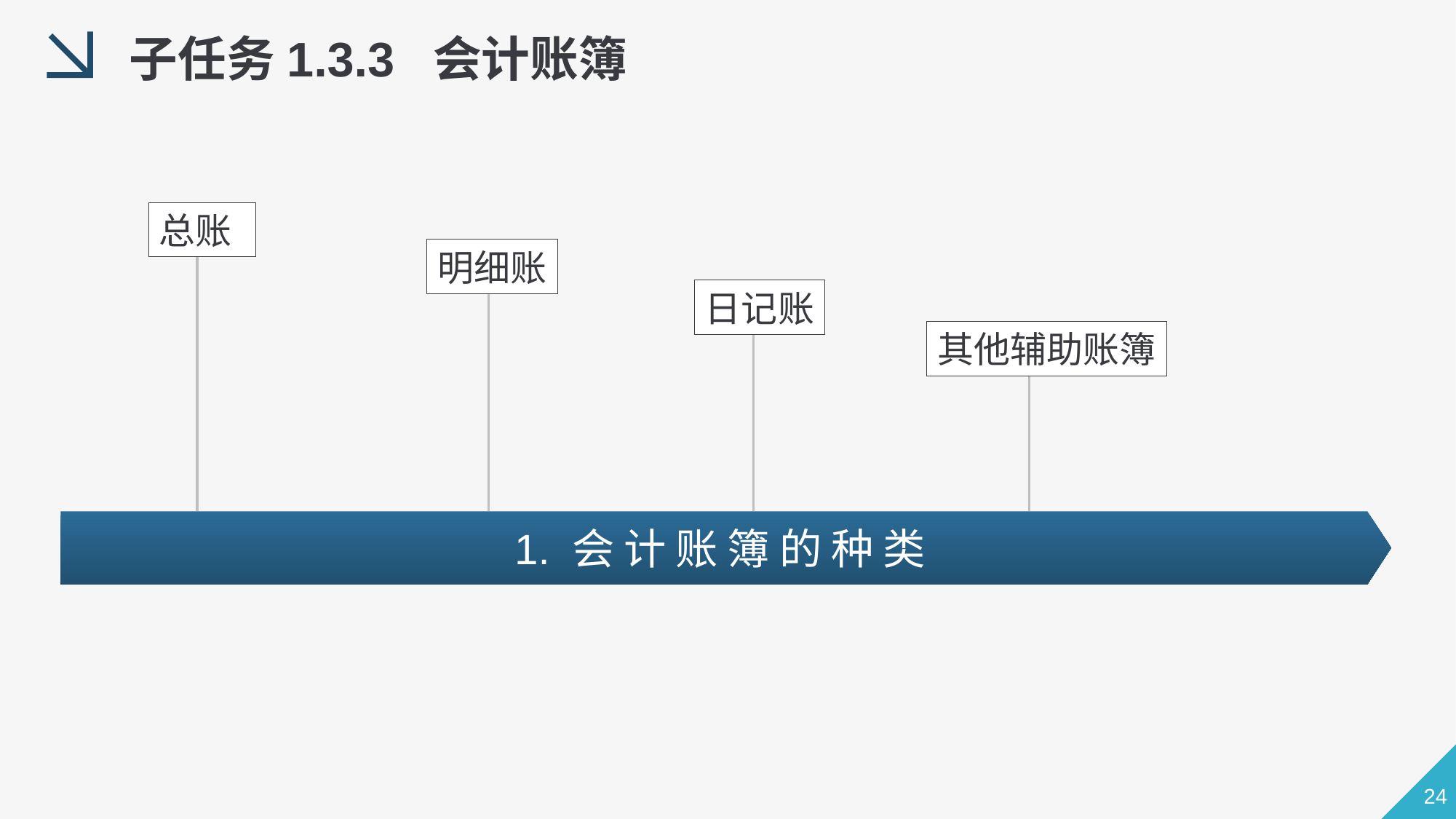

子任务1.3.3  会计账簿

总账
明细账
日记账
其他辅助账簿
1. 会 计 账 簿 的 种 类